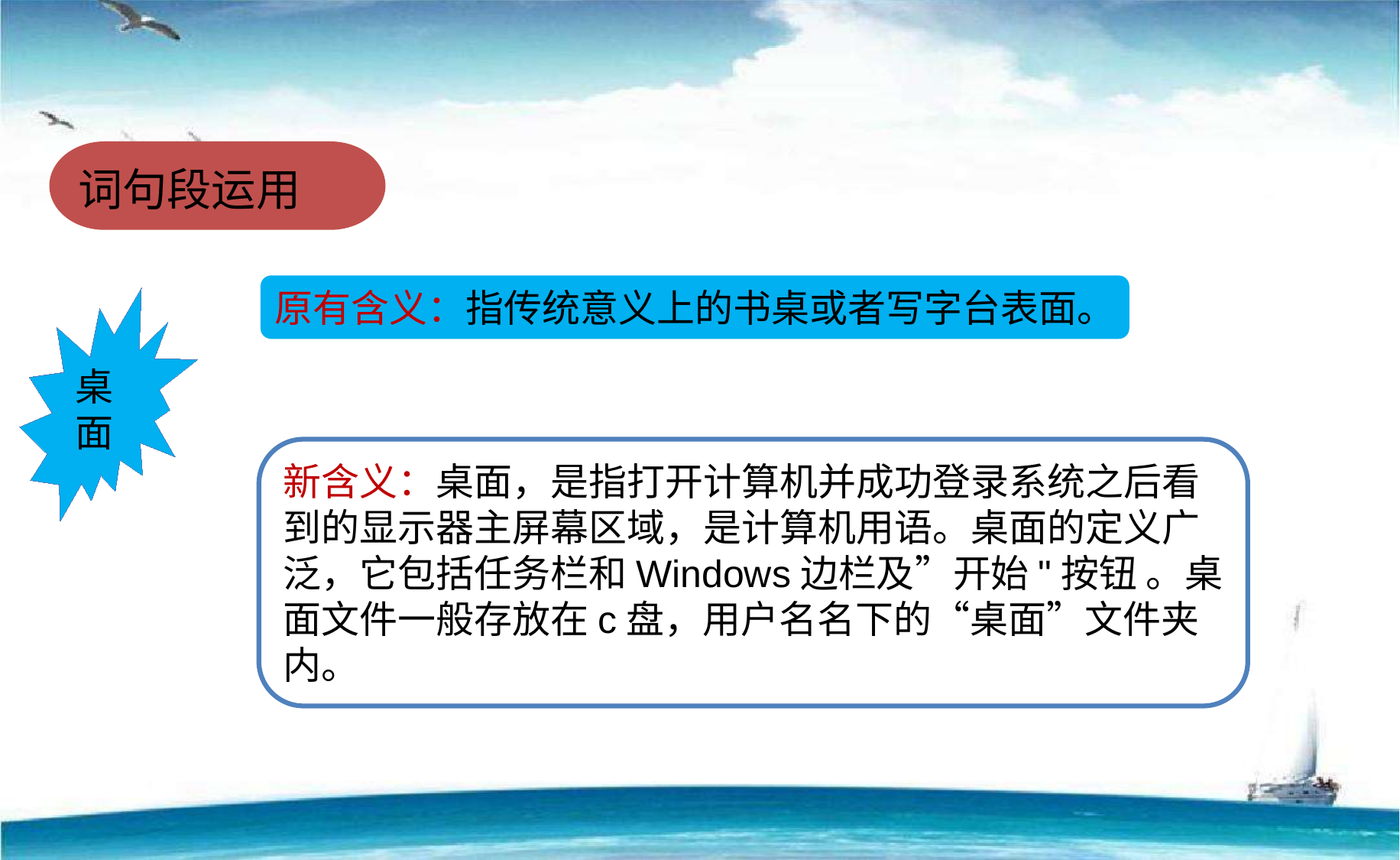

词句段运用
原有含义：指传统意义上的书桌或者写字台表面。
桌面
新含义：桌面，是指打开计算机并成功登录系统之后看到的显示器主屏幕区域，是计算机用语。桌面的定义广泛，它包括任务栏和Windows边栏及”开始"按钮 。桌面文件一般存放在c盘，用户名名下的“桌面”文件夹内。